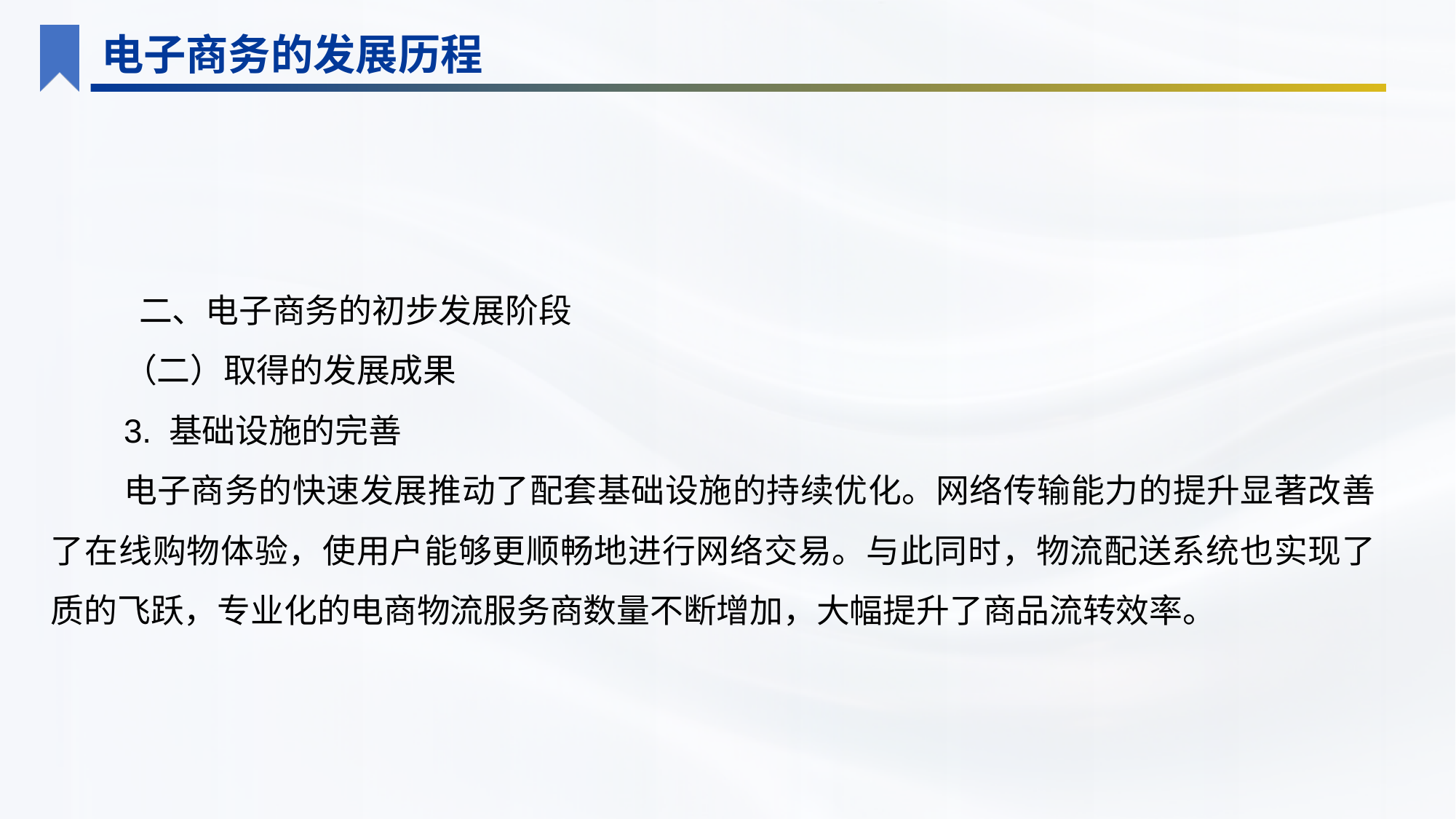

电子商务的发展历程
 二、电子商务的初步发展阶段
（二）取得的发展成果
3. 基础设施的完善
电子商务的快速发展推动了配套基础设施的持续优化。网络传输能力的提升显著改善了在线购物体验，使用户能够更顺畅地进行网络交易。与此同时，物流配送系统也实现了质的飞跃，专业化的电商物流服务商数量不断增加，大幅提升了商品流转效率。